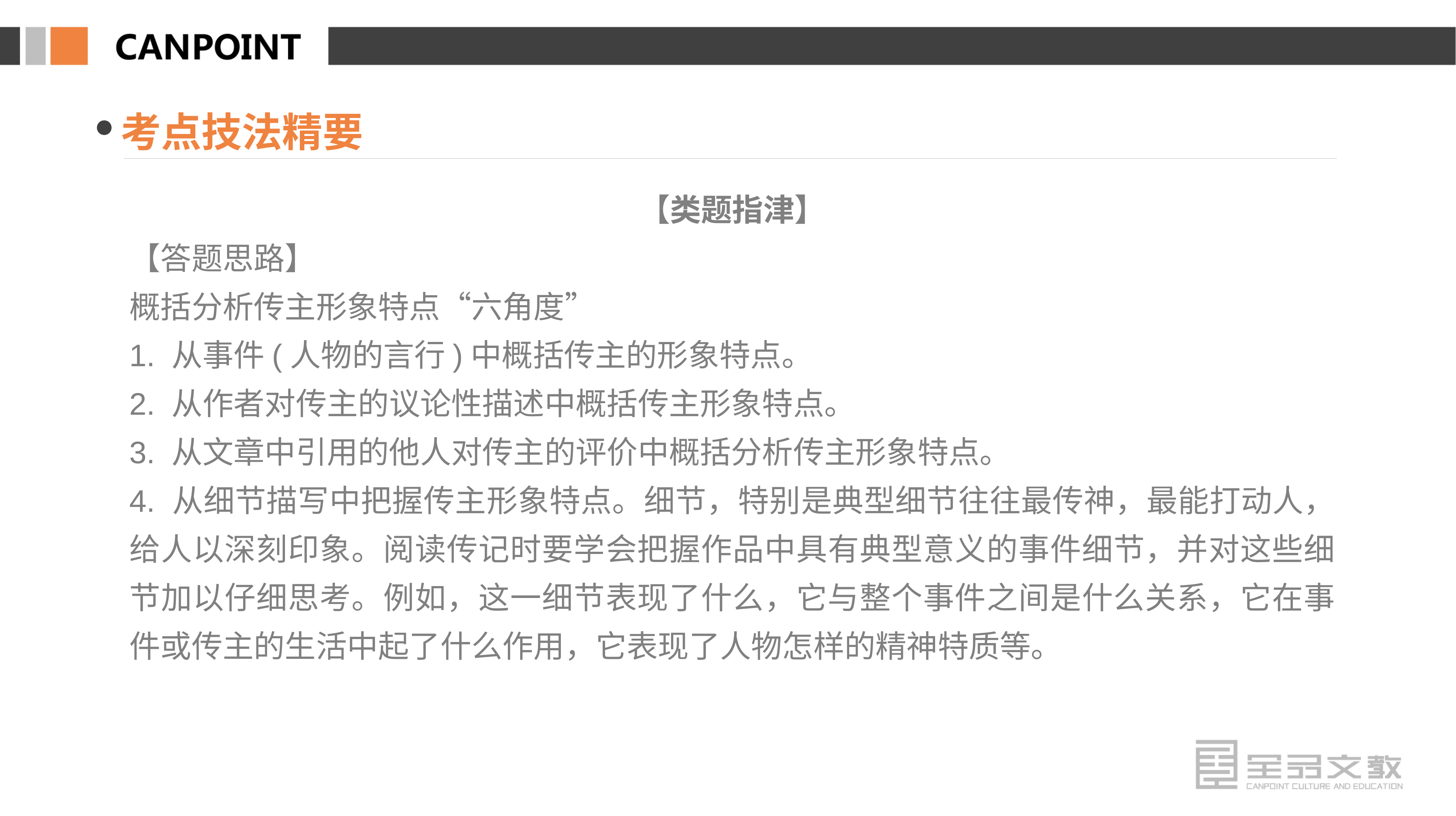

考点技法精要

【类题指津】
【答题思路】
概括分析传主形象特点“六角度”
1. 从事件(人物的言行)中概括传主的形象特点。
2. 从作者对传主的议论性描述中概括传主形象特点。
3. 从文章中引用的他人对传主的评价中概括分析传主形象特点。
4. 从细节描写中把握传主形象特点。细节，特别是典型细节往往最传神，最能打动人，给人以深刻印象。阅读传记时要学会把握作品中具有典型意义的事件细节，并对这些细节加以仔细思考。例如，这一细节表现了什么，它与整个事件之间是什么关系，它在事件或传主的生活中起了什么作用，它表现了人物怎样的精神特质等。